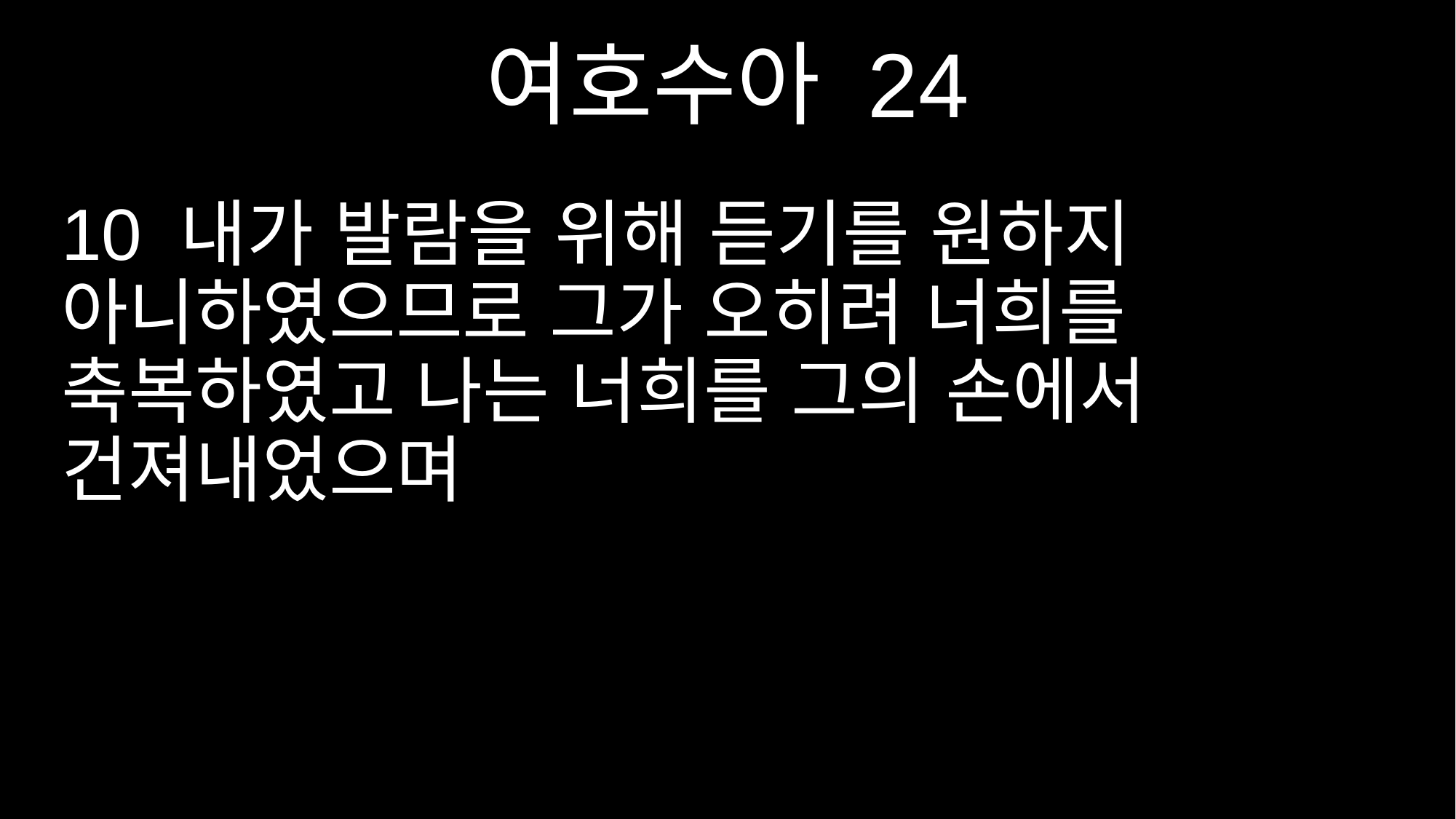

여호수아 24
10 내가 발람을 위해 듣기를 원하지 아니하였으므로 그가 오히려 너희를 축복하였고 나는 너희를 그의 손에서 건져내었으며